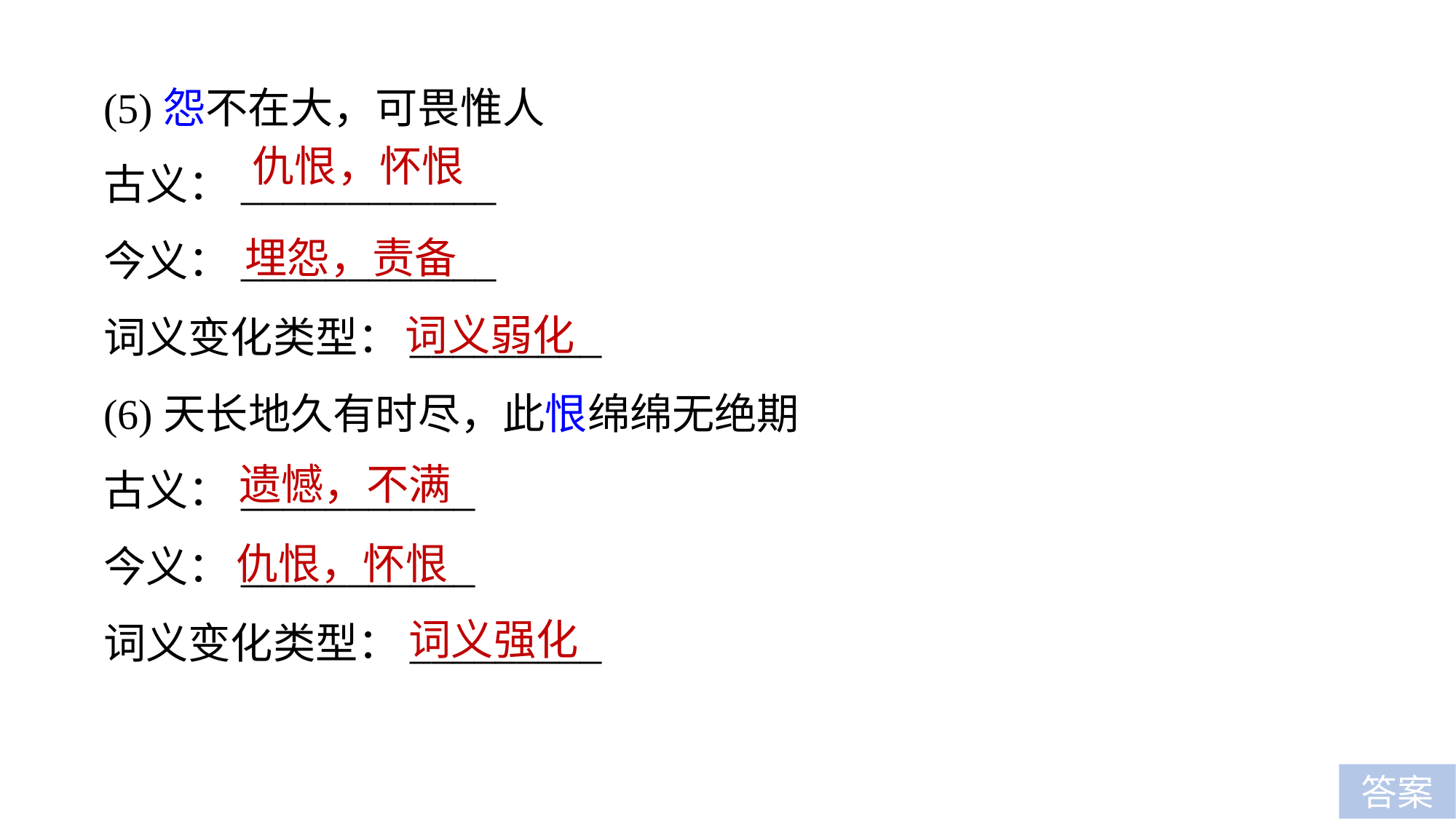

(5)怨不在大，可畏惟人
古义：____________
今义：____________
词义变化类型：_________
(6)天长地久有时尽，此恨绵绵无绝期
古义：___________
今义：___________
词义变化类型：_________
仇恨，怀恨
埋怨，责备
词义弱化
遗憾，不满
仇恨，怀恨
词义强化
答案